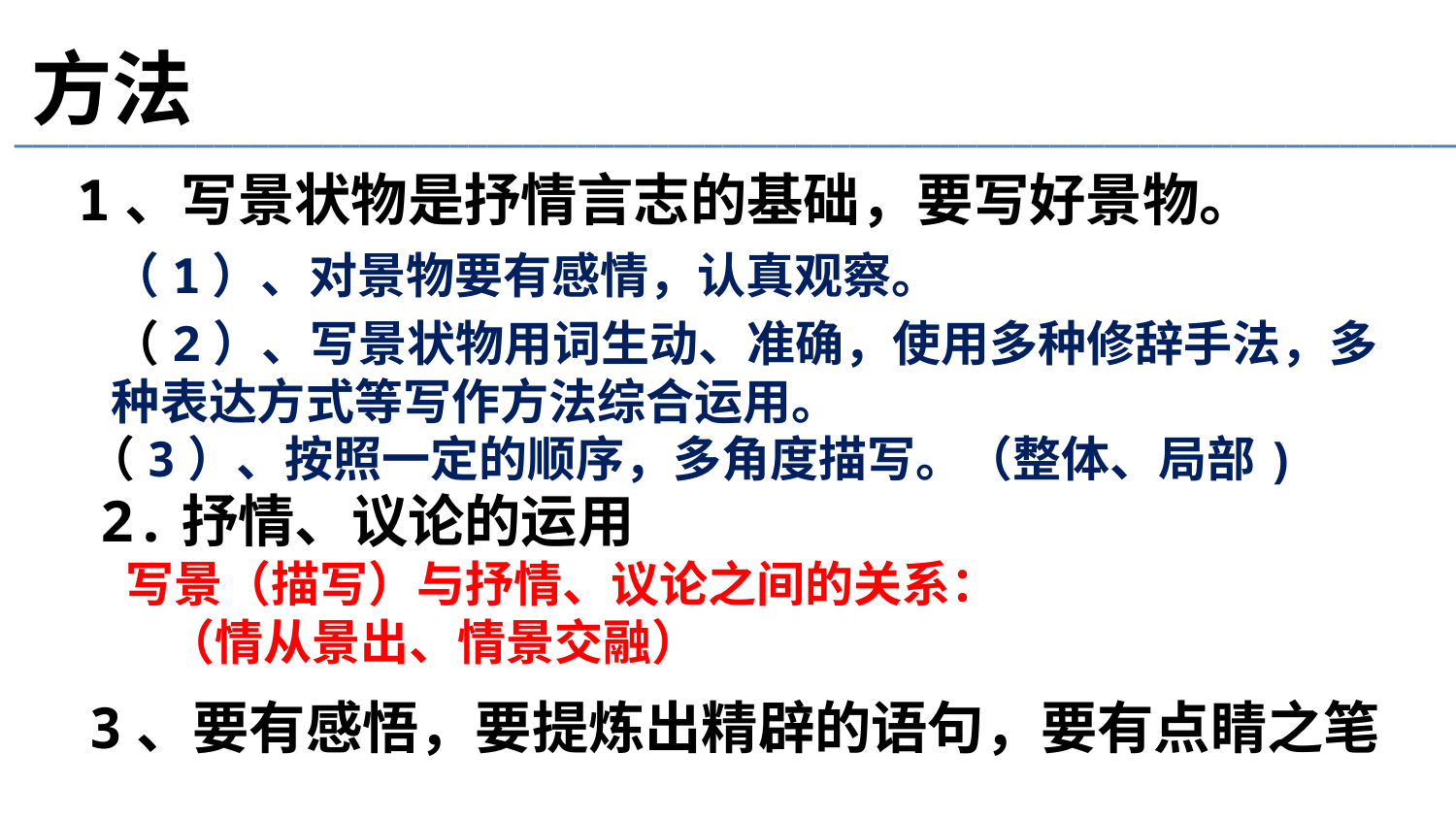

方法
________________________________________________________________________________
1、写景状物是抒情言志的基础，要写好景物。
（1）、对景物要有感情，认真观察。
（2）、写景状物用词生动、准确，使用多种修辞手法，多种表达方式等写作方法综合运用。
（3）、按照一定的顺序，多角度描写。（整体、局部)
2.抒情、议论的运用
  写景（描写）与抒情、议论之间的关系：
     （情从景出、情景交融）
3、要有感悟，要提炼出精辟的语句，要有点睛之笔